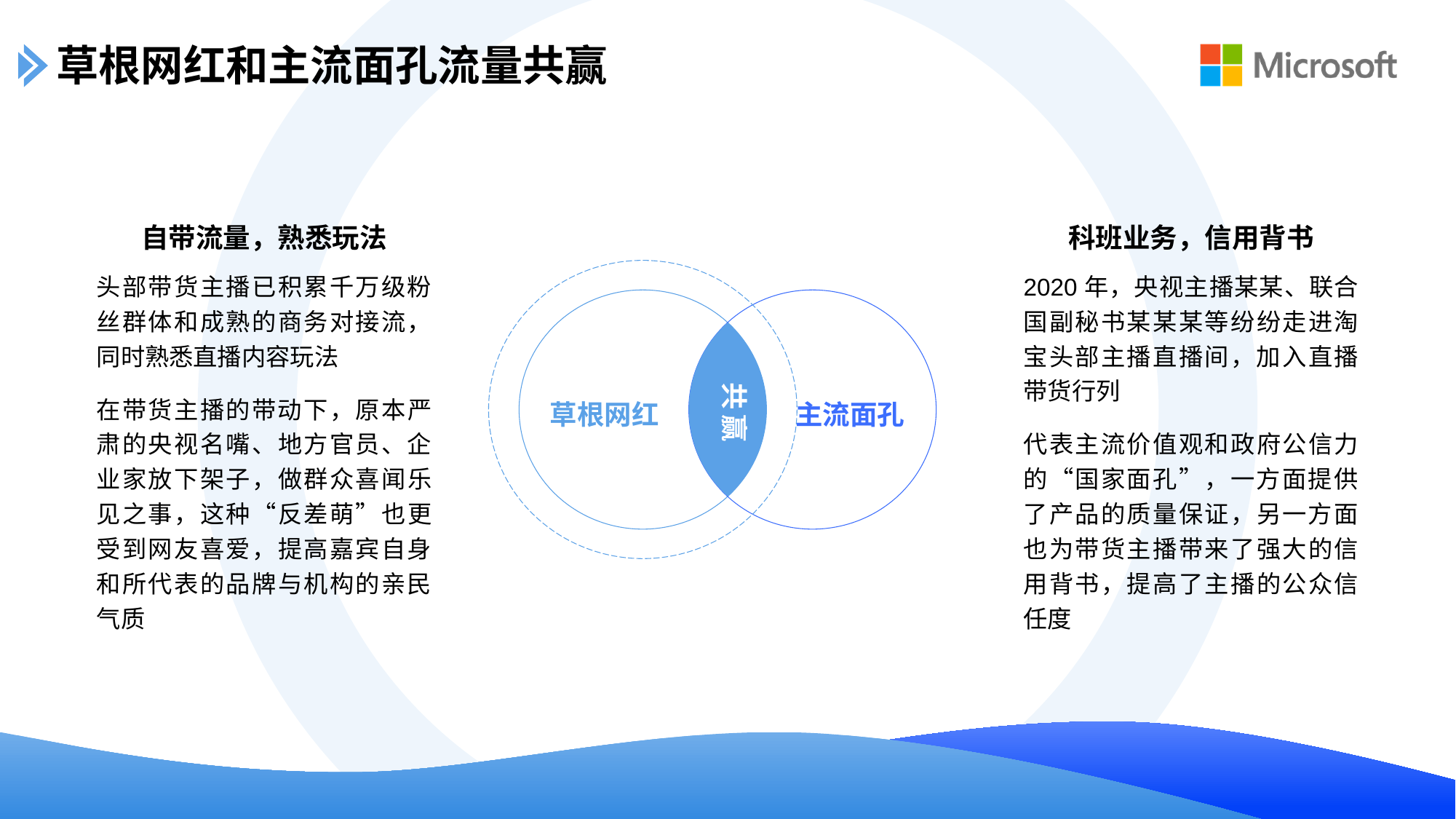

草根网红和主流面孔流量共赢
自带流量，熟悉玩法
科班业务，信用背书
头部带货主播已积累千万级粉丝群体和成熟的商务对接流，同时熟悉直播内容玩法
在带货主播的带动下，原本严肃的央视名嘴、地方官员、企业家放下架子，做群众喜闻乐见之事，这种“反差萌”也更受到网友喜爱，提高嘉宾自身和所代表的品牌与机构的亲民气质

2020年，央视主播某某、联合国副秘书某某某等纷纷走进淘宝头部主播直播间，加入直播带货行列
代表主流价值观和政府公信力的“国家面孔”，一方面提供了产品的质量保证，另一方面也为带货主播带来了强大的信用背书，提高了主播的公众信任度

共赢
草根网红
主流面孔